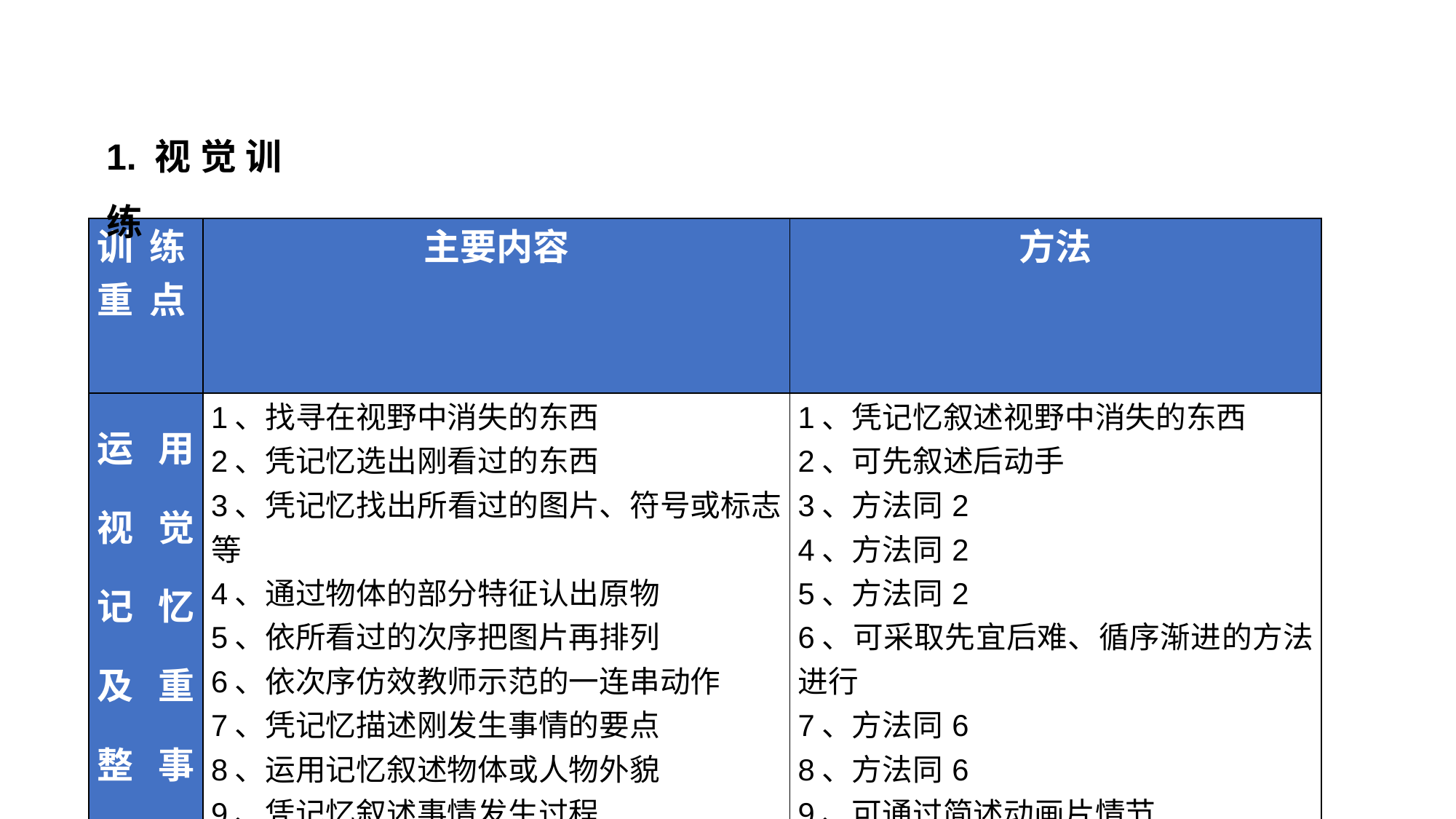

1.视觉训练
| 训 练 重 点 | 主要内容 | 方法 |
| --- | --- | --- |
| 运用视觉记忆及重整事物 | 1、找寻在视野中消失的东西 2、凭记忆选出刚看过的东西 3、凭记忆找出所看过的图片、符号或标志等 4、通过物体的部分特征认出原物 5、依所看过的次序把图片再排列 6、依次序仿效教师示范的一连串动作 7、凭记忆描述刚发生事情的要点 8、运用记忆叙述物体或人物外貌 9、凭记忆叙述事情发生过程 | 1、凭记忆叙述视野中消失的东西 2、可先叙述后动手 3、方法同2 4、方法同2  5、方法同2 6、可采取先宜后难、循序渐进的方法进行 7、方法同6 8、方法同6 9、可通过简述动画片情节 |